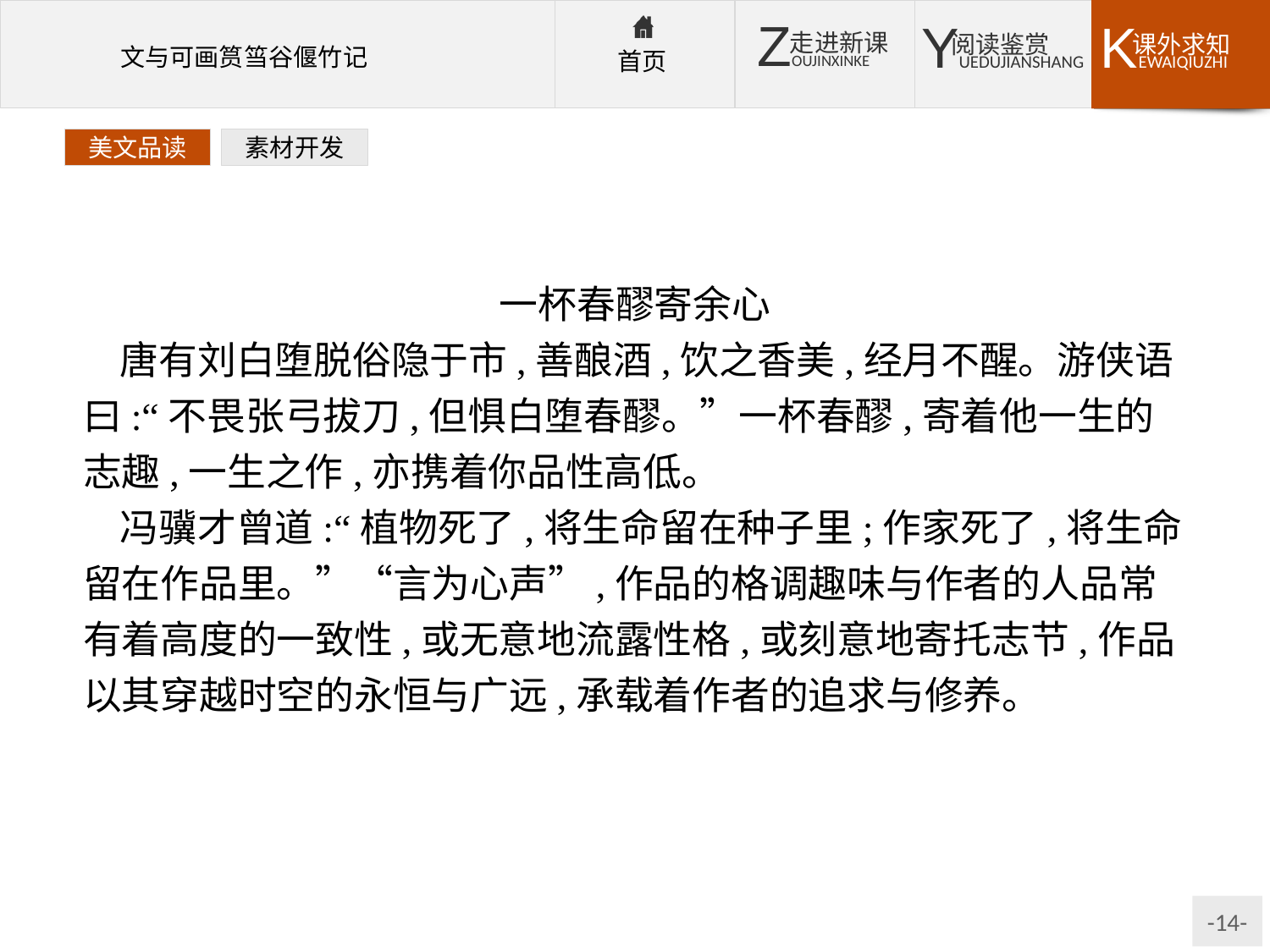

美文品读
素材开发
一杯春醪寄余心
唐有刘白堕脱俗隐于市,善酿酒,饮之香美,经月不醒。游侠语曰:“不畏张弓拔刀,但惧白堕春醪。”一杯春醪,寄着他一生的志趣,一生之作,亦携着你品性高低。
冯骥才曾道:“植物死了,将生命留在种子里;作家死了,将生命留在作品里。”“言为心声”,作品的格调趣味与作者的人品常有着高度的一致性,或无意地流露性格,或刻意地寄托志节,作品以其穿越时空的永恒与广远,承载着作者的追求与修养。